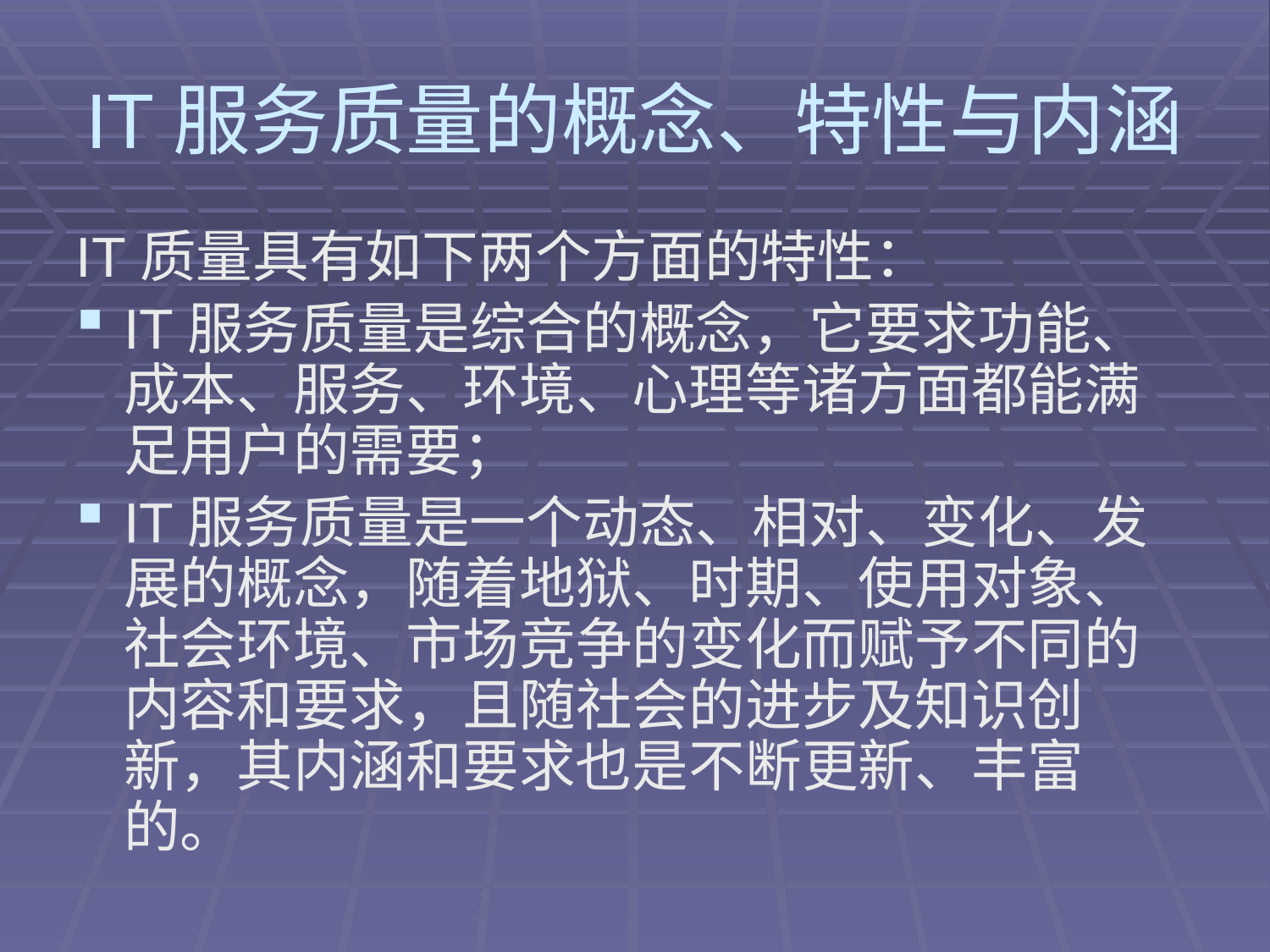

# IT服务质量的概念、特性与内涵
IT质量具有如下两个方面的特性：
IT服务质量是综合的概念，它要求功能、成本、服务、环境、心理等诸方面都能满足用户的需要；
IT服务质量是一个动态、相对、变化、发展的概念，随着地狱、时期、使用对象、社会环境、市场竞争的变化而赋予不同的内容和要求，且随社会的进步及知识创新，其内涵和要求也是不断更新、丰富的。